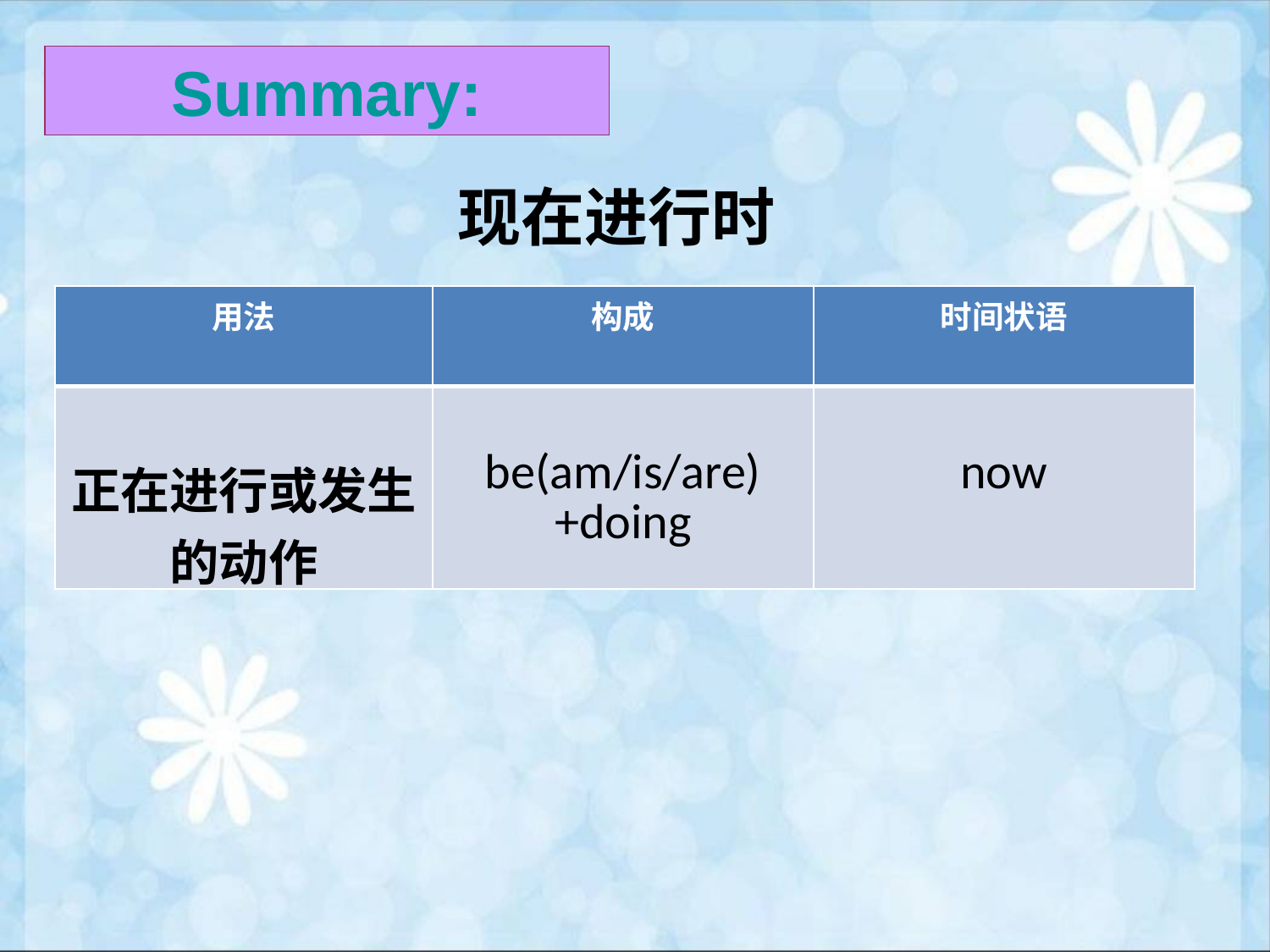

Summary:
# 现在进行时
| 用法 | 构成 | 时间状语 |
| --- | --- | --- |
| 正在进行或发生的动作 | be(am/is/are)+doing | now |